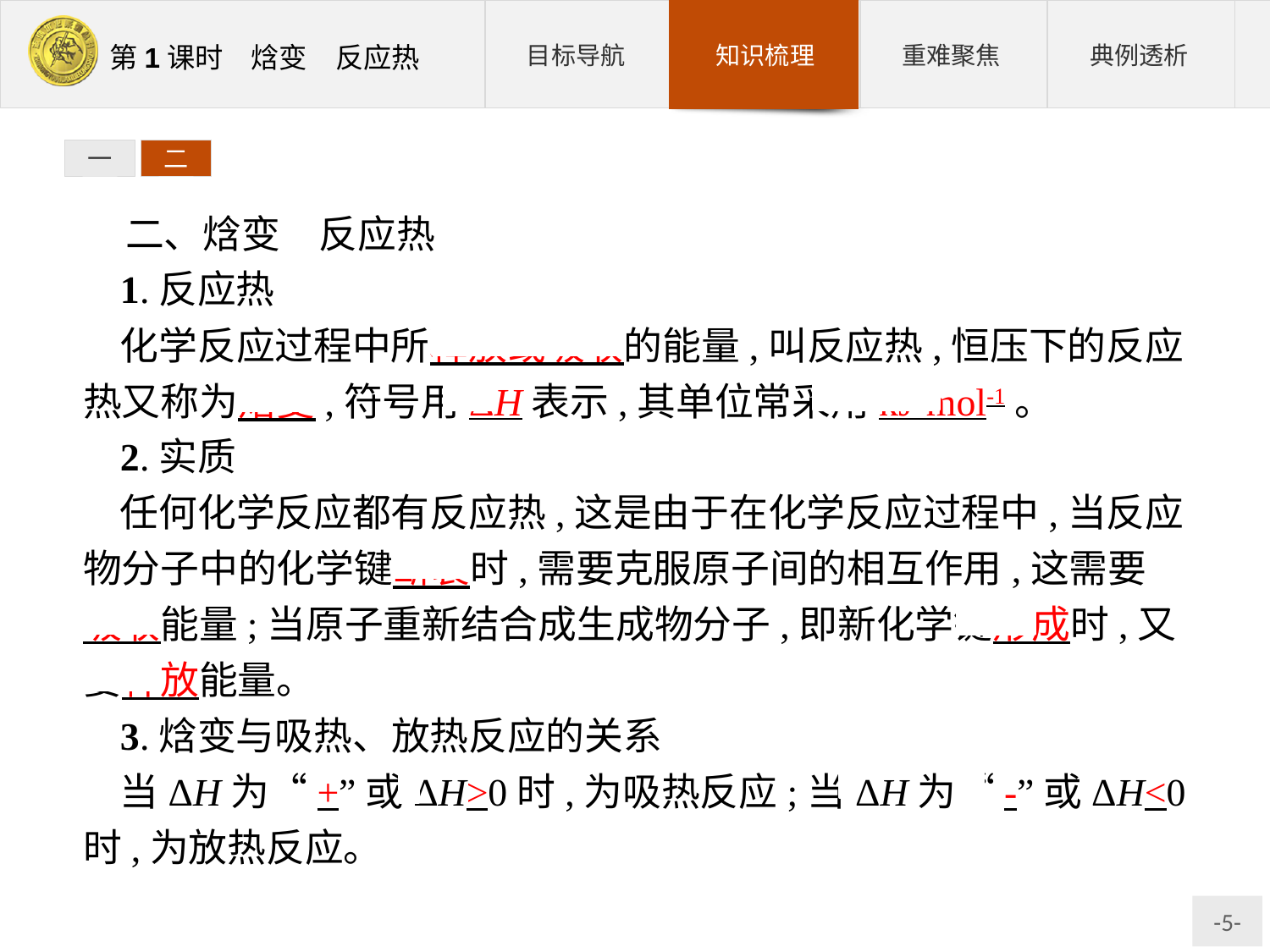

一
二
二、焓变　反应热
1.反应热
化学反应过程中所释放或吸收的能量,叫反应热,恒压下的反应热又称为焓变,符号用ΔH表示,其单位常采用kJ·mol-1。
2.实质
任何化学反应都有反应热,这是由于在化学反应过程中,当反应物分子中的化学键断裂时,需要克服原子间的相互作用,这需要    吸收能量;当原子重新结合成生成物分子,即新化学键形成时,又要释放能量。
3.焓变与吸热、放热反应的关系
当ΔH为“+”或ΔH>0时,为吸热反应;当ΔH为“-”或ΔH<0时,为放热反应。